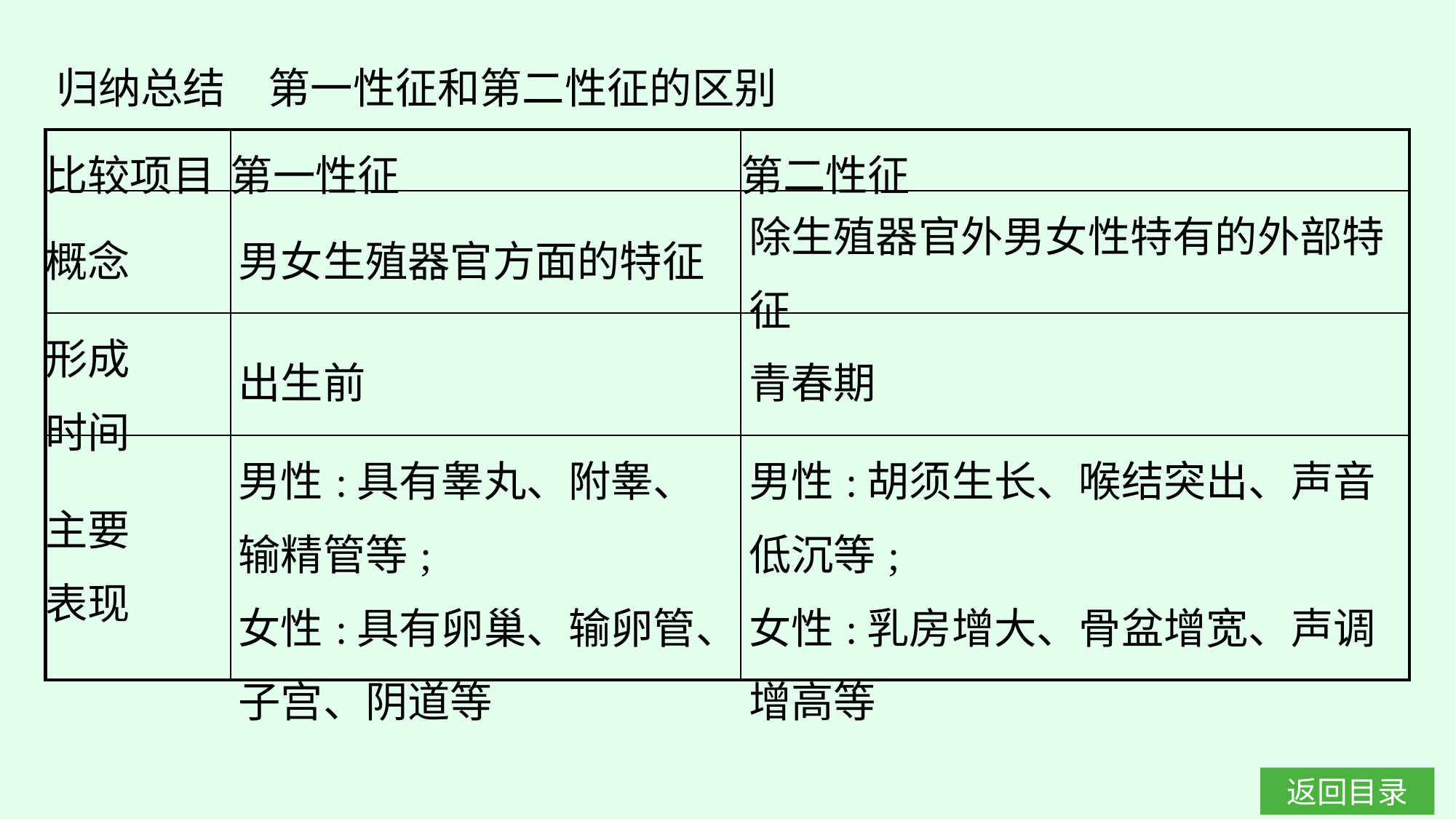

归纳总结　第一性征和第二性征的区别
| 比较项目 | 第一性征 | 第二性征 |
| --- | --- | --- |
| 概念 | 男女生殖器官方面的特征 | 除生殖器官外男女性特有的外部特征 |
| 形成 时间 | 出生前 | 青春期 |
| 主要 表现 | 男性:具有睾丸、附睾、输精管等; 女性:具有卵巢、输卵管、子宫、阴道等 | 男性:胡须生长、喉结突出、声音低沉等; 女性:乳房增大、骨盆增宽、声调增高等 |